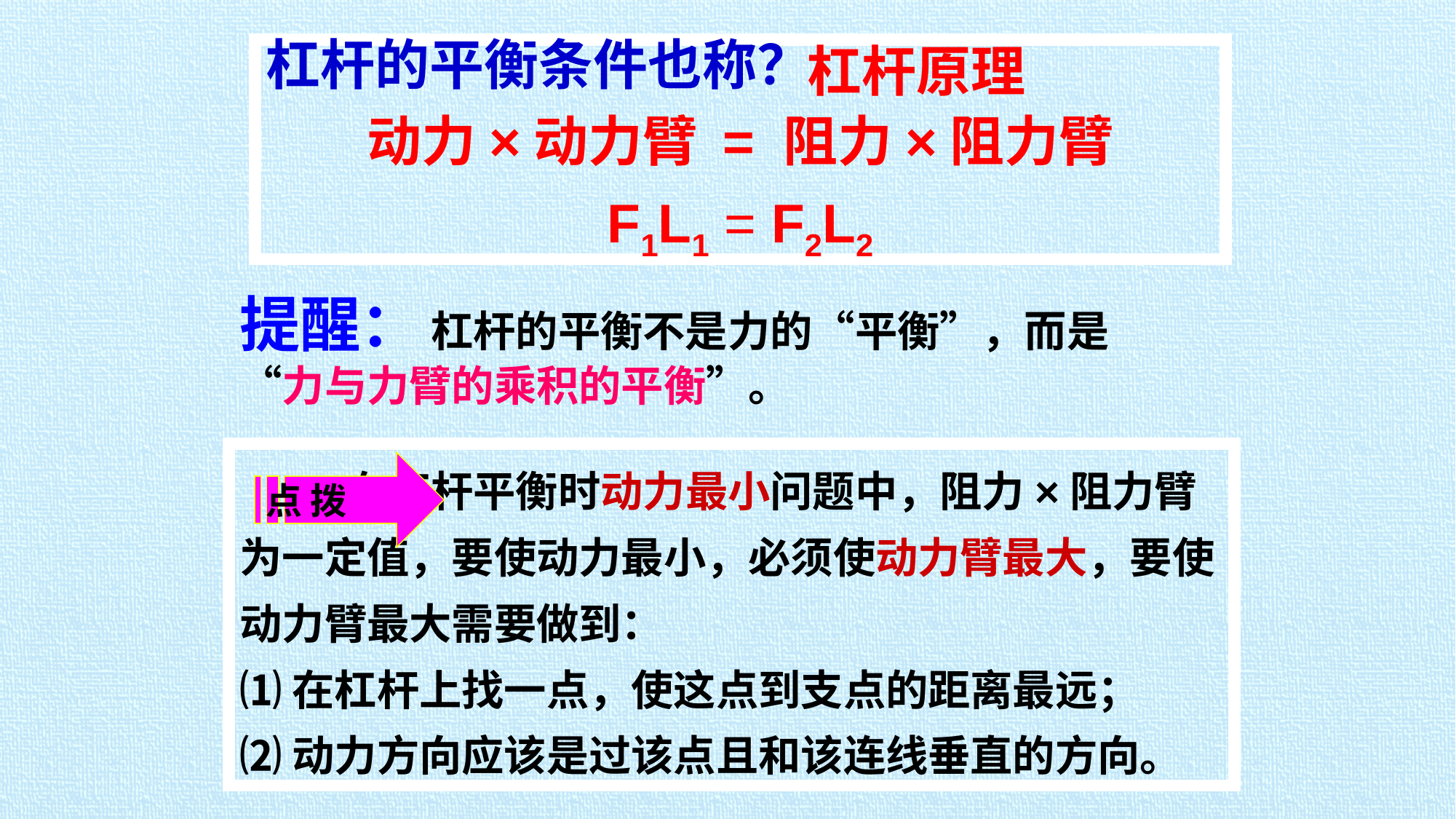

杠杆原理
杠杆的平衡条件也称？
动力×动力臂 = 阻力×阻力臂
F1L1 = F2L2
提醒： 杠杆的平衡不是力的“平衡”，而是“力与力臂的乘积的平衡”。
          在杠杆平衡时动力最小问题中，阻力×阻力臂为一定值，要使动力最小，必须使动力臂最大，要使动力臂最大需要做到：
⑴在杠杆上找一点，使这点到支点的距离最远；
⑵动力方向应该是过该点且和该连线垂直的方向。
点 拨